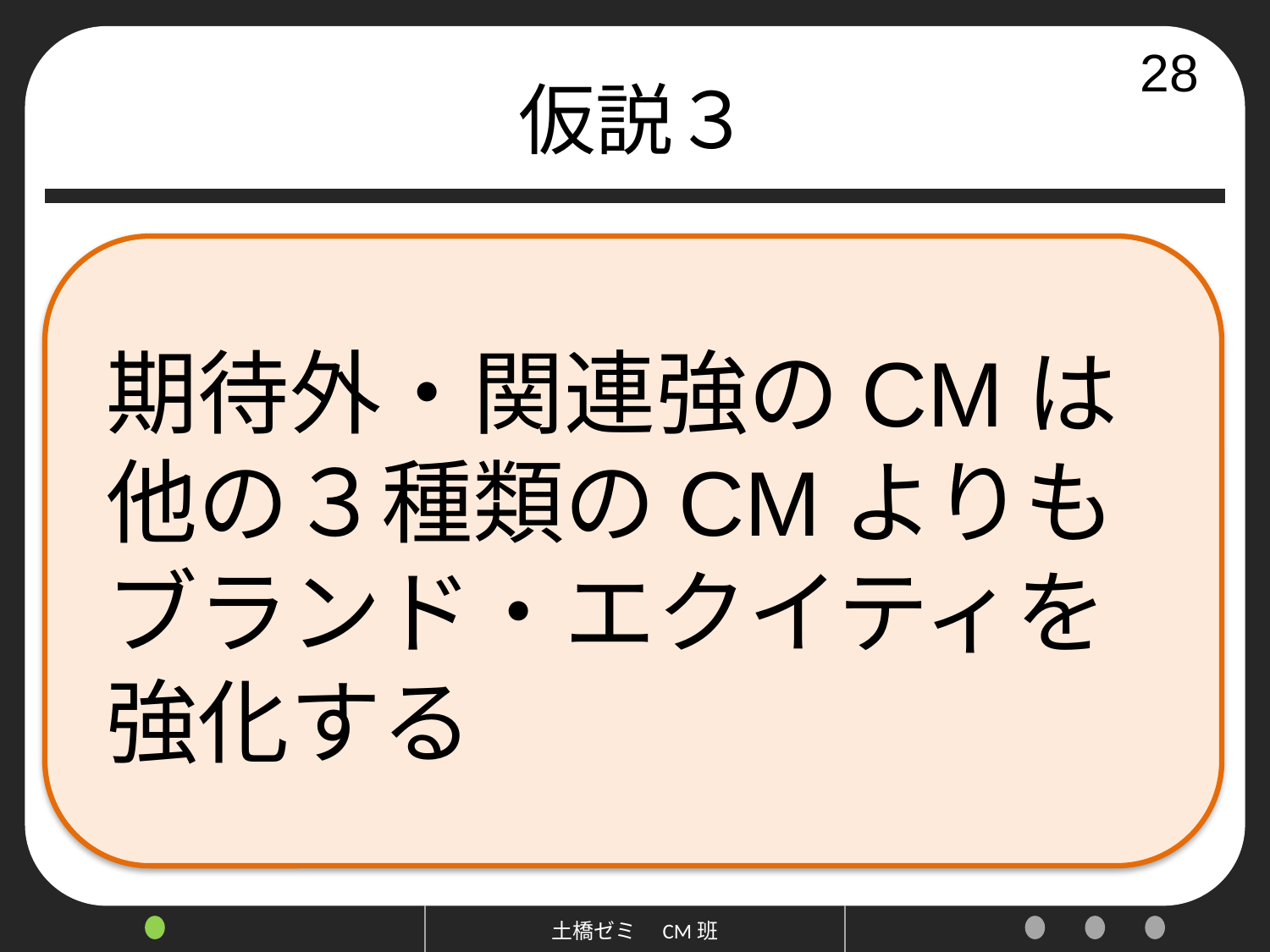

# 仮説３
28

期待外・関連強のCMは
他の３種類のCMよりも
ブランド・エクイティを
強化する
土橋ゼミ　CM班